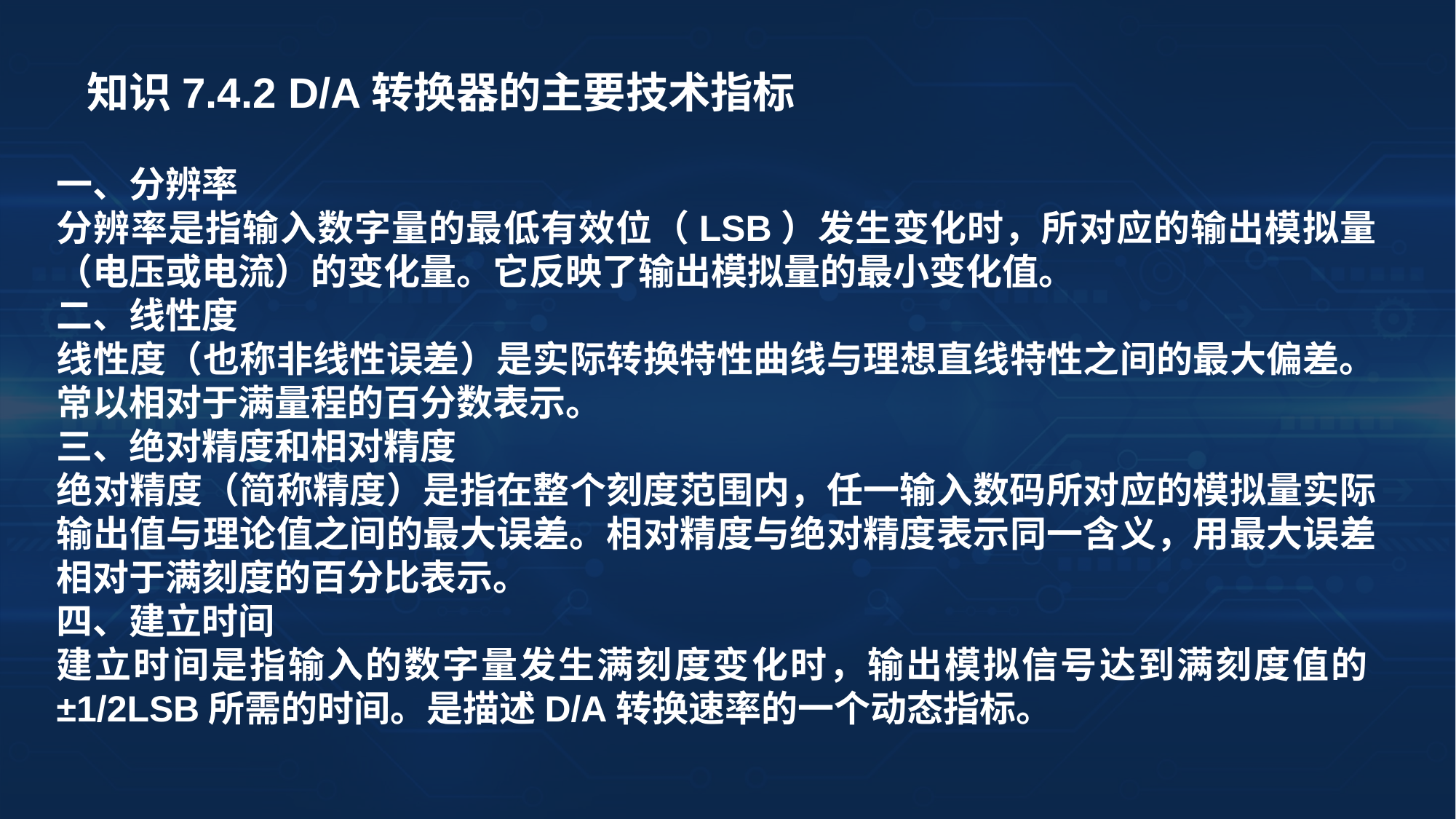

知识7.4.2 D/A转换器的主要技术指标
一、分辨率
分辨率是指输入数字量的最低有效位（LSB）发生变化时，所对应的输出模拟量（电压或电流）的变化量。它反映了输出模拟量的最小变化值。
二、线性度
线性度（也称非线性误差）是实际转换特性曲线与理想直线特性之间的最大偏差。常以相对于满量程的百分数表示。
三、绝对精度和相对精度
绝对精度（简称精度）是指在整个刻度范围内，任一输入数码所对应的模拟量实际输出值与理论值之间的最大误差。相对精度与绝对精度表示同一含义，用最大误差相对于满刻度的百分比表示。
四、建立时间
建立时间是指输入的数字量发生满刻度变化时，输出模拟信号达到满刻度值的±1/2LSB所需的时间。是描述D/A转换速率的一个动态指标。